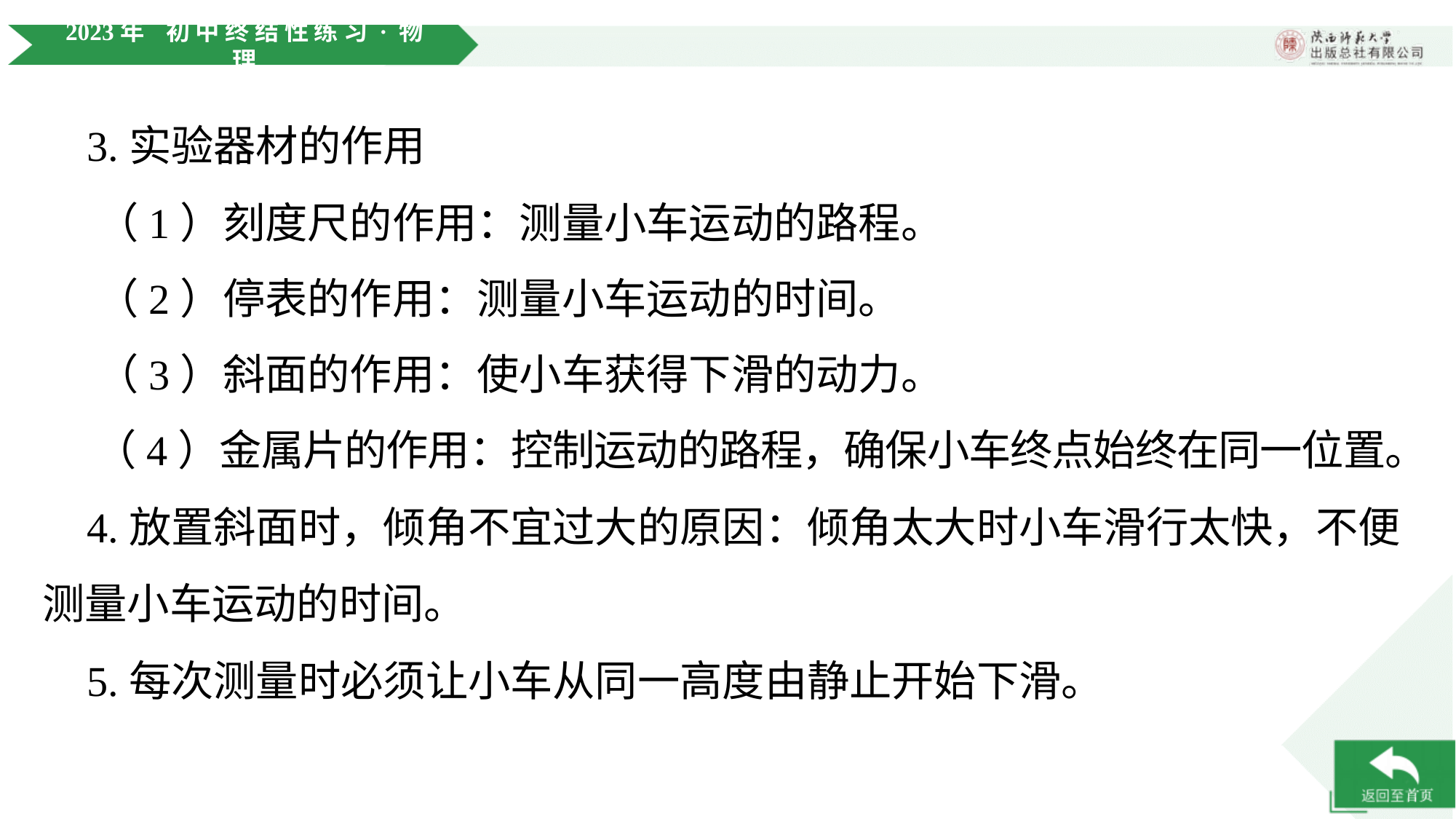

3.实验器材的作用
    （1）刻度尺的作用：测量小车运动的路程。
    （2）停表的作用：测量小车运动的时间。
    （3）斜面的作用：使小车获得下滑的动力。
    （4）金属片的作用：控制运动的路程，确保小车终点始终在同一位置。
    4.放置斜面时，倾角不宜过大的原因：倾角太大时小车滑行太快，不便测量小车运动的时间。
    5.每次测量时必须让小车从同一高度由静止开始下滑。